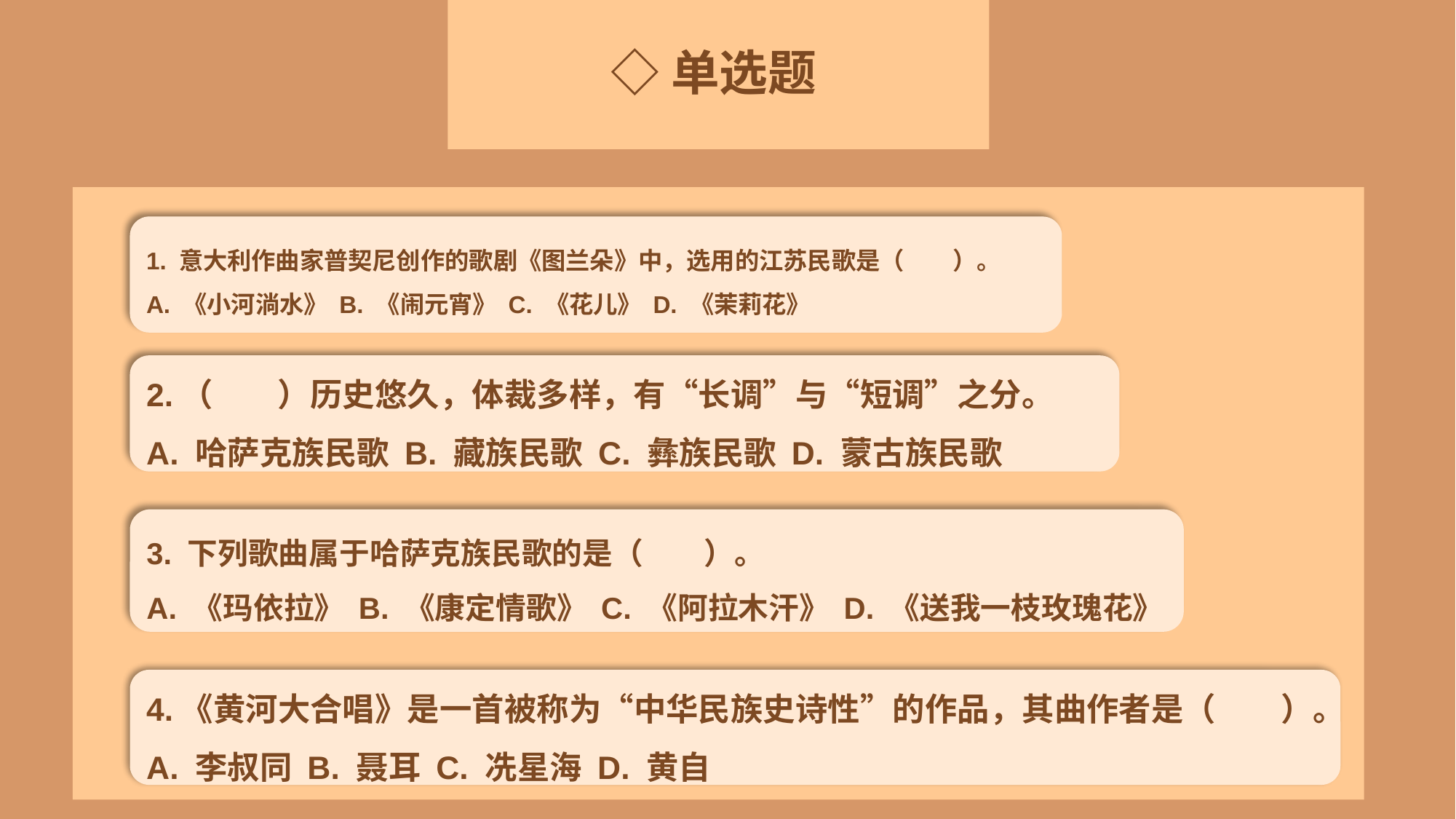

◇单选题

1. 意大利作曲家普契尼创作的歌剧《图兰朵》中，选用的江苏民歌是（　　）。
A. 《小河淌水》 B. 《闹元宵》 C. 《花儿》 D. 《茉莉花》
2.（　　）历史悠久，体裁多样，有“长调”与“短调”之分。
A. 哈萨克族民歌 B. 藏族民歌 C. 彝族民歌 D. 蒙古族民歌
3. 下列歌曲属于哈萨克族民歌的是（　　）。
A. 《玛依拉》 B. 《康定情歌》 C. 《阿拉木汗》 D. 《送我一枝玫瑰花》
4.《黄河大合唱》是一首被称为“中华民族史诗性”的作品，其曲作者是（　　）。
A. 李叔同 B. 聂耳 C. 冼星海 D. 黄自